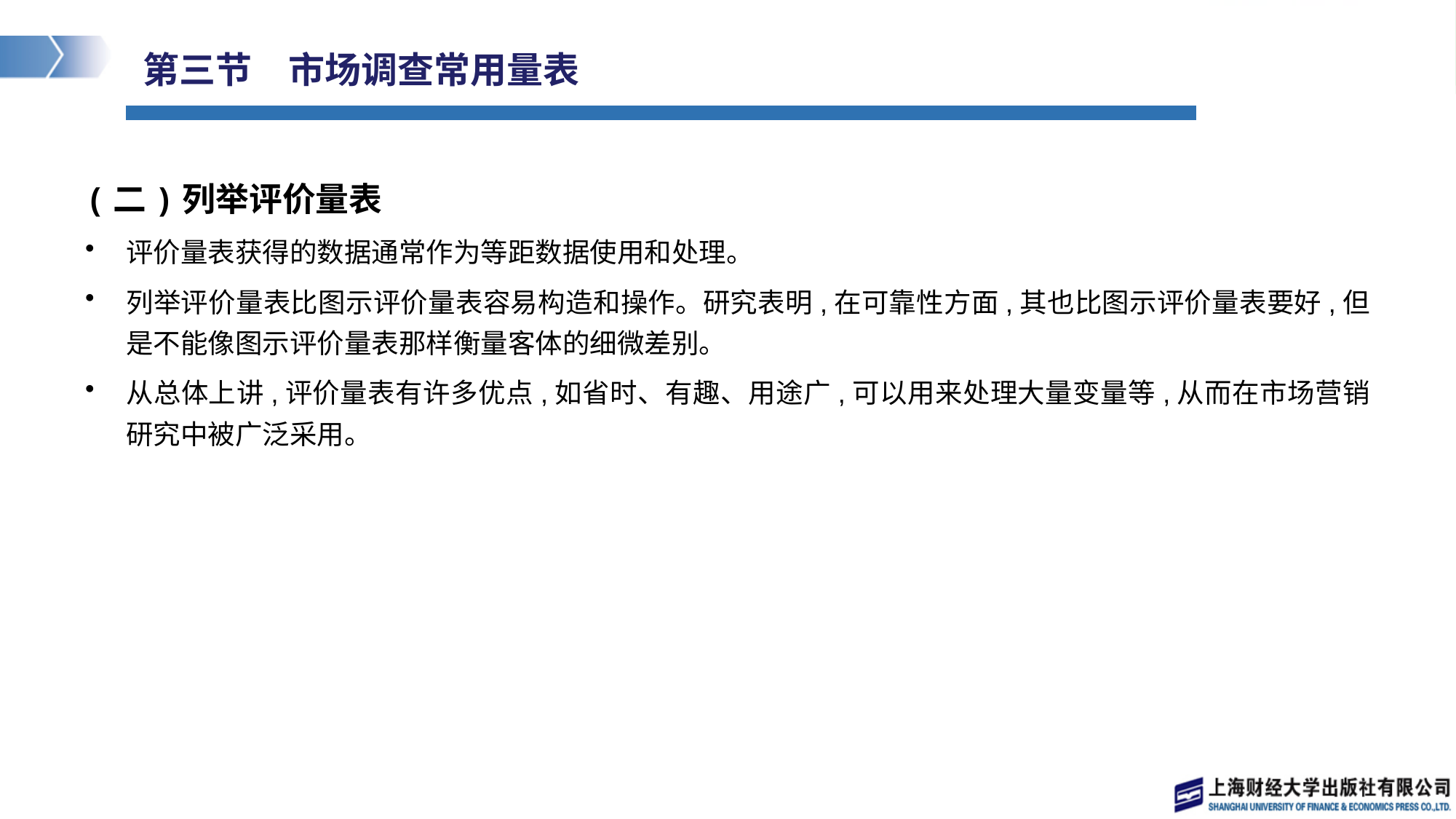

# 第三节　市场调查常用量表
(二)列举评价量表
评价量表获得的数据通常作为等距数据使用和处理。
列举评价量表比图示评价量表容易构造和操作。研究表明,在可靠性方面,其也比图示评价量表要好,但是不能像图示评价量表那样衡量客体的细微差别。
从总体上讲,评价量表有许多优点,如省时、有趣、用途广,可以用来处理大量变量等,从而在市场营销研究中被广泛采用。